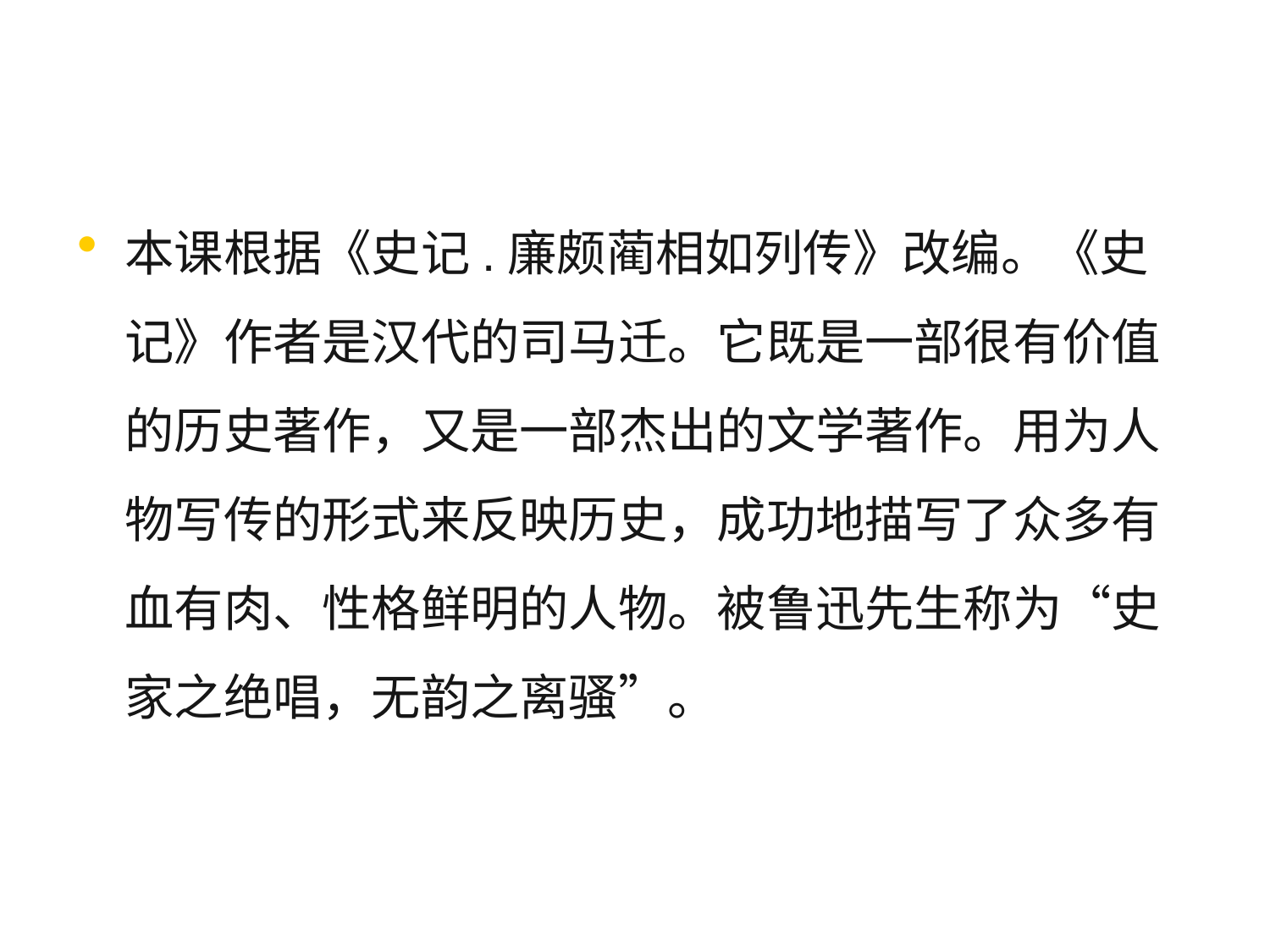

本课根据《史记.廉颇蔺相如列传》改编。《史记》作者是汉代的司马迁。它既是一部很有价值的历史著作，又是一部杰出的文学著作。用为人物写传的形式来反映历史，成功地描写了众多有血有肉、性格鲜明的人物。被鲁迅先生称为“史家之绝唱，无韵之离骚”。